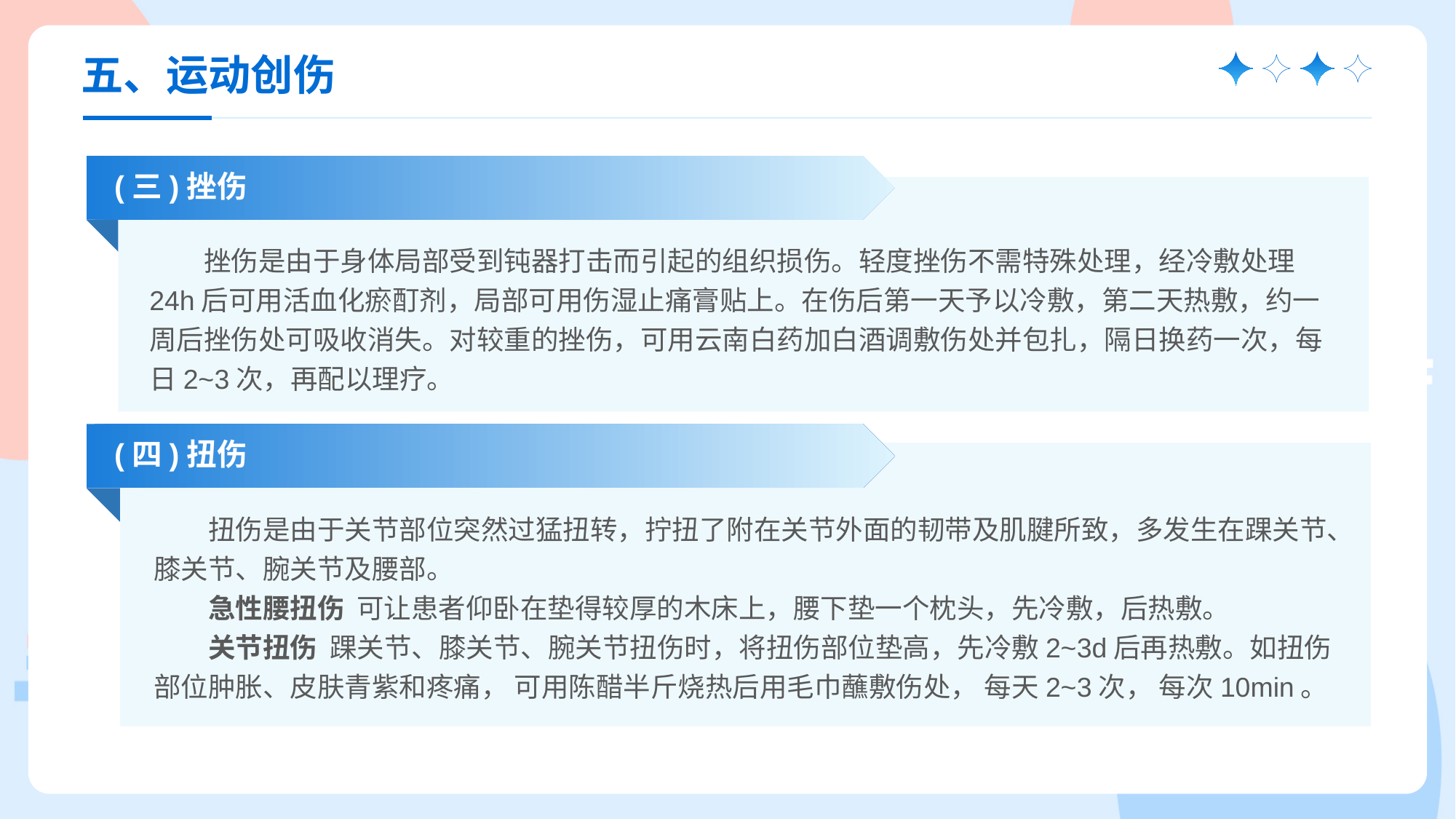

五、运动创伤
(三)挫伤

挫伤是由于身体局部受到钝器打击而引起的组织损伤。轻度挫伤不需特殊处理，经冷敷处理24h后可用活血化瘀酊剂，局部可用伤湿止痛膏贴上。在伤后第一天予以冷敷，第二天热敷，约一周后挫伤处可吸收消失。对较重的挫伤，可用云南白药加白酒调敷伤处并包扎，隔日换药一次，每日2~3次，再配以理疗。
(四)扭伤

扭伤是由于关节部位突然过猛扭转，拧扭了附在关节外面的韧带及肌腱所致，多发生在踝关节、膝关节、腕关节及腰部。
急性腰扭伤  可让患者仰卧在垫得较厚的木床上，腰下垫一个枕头，先冷敷，后热敷。
关节扭伤  踝关节、膝关节、腕关节扭伤时，将扭伤部位垫高，先冷敷2~3d后再热敷。如扭伤部位肿胀、皮肤青紫和疼痛， 可用陈醋半斤烧热后用毛巾蘸敷伤处， 每天2~3次， 每次10min。